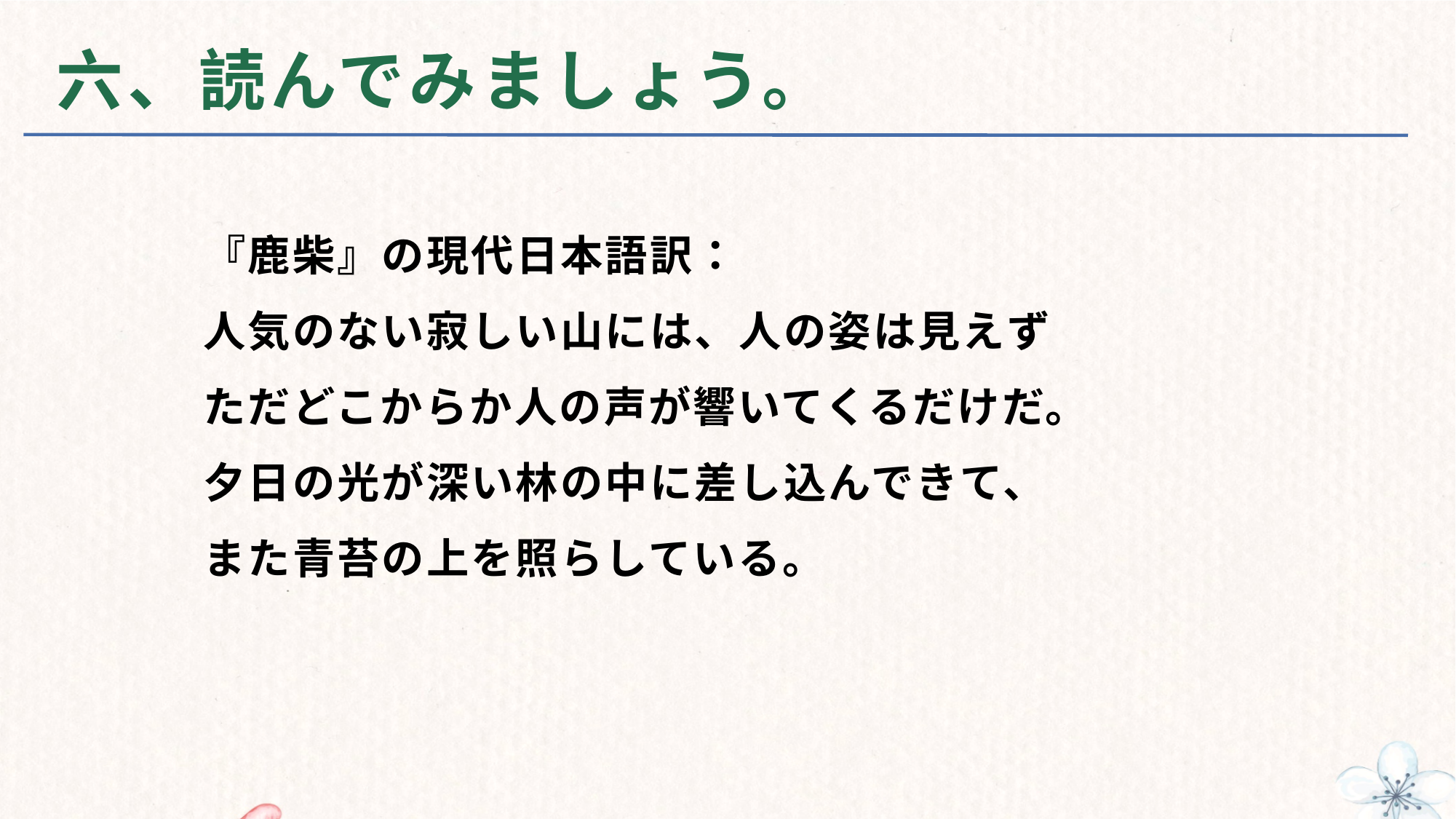

# 六、読んでみましょう。
『鹿柴』の現代日本語訳：
人気のない寂しい山には、人の姿は見えず
ただどこからか人の声が響いてくるだけだ。
夕日の光が深い林の中に差し込んできて、
また青苔の上を照らしている。